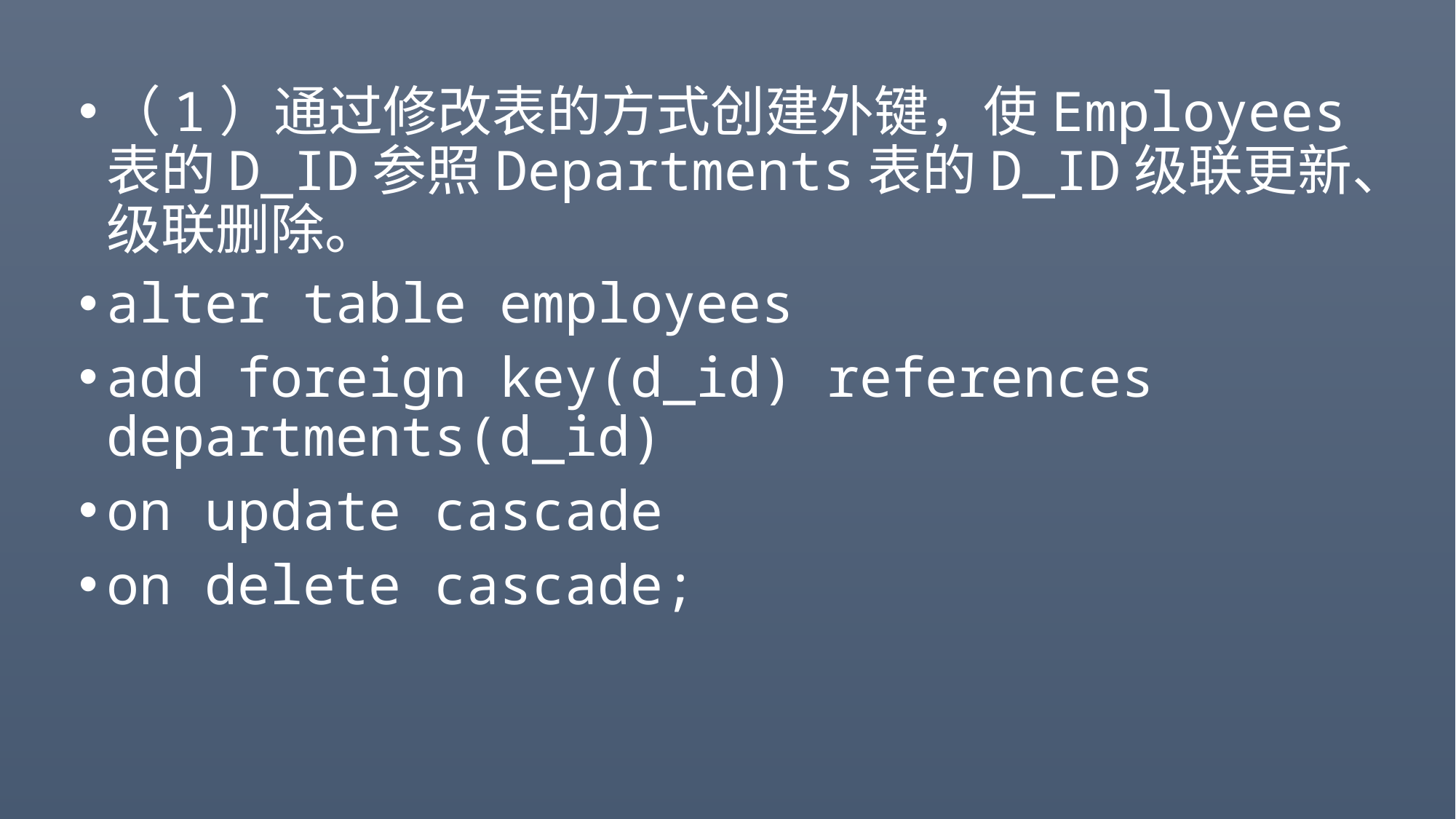

#
（1）通过修改表的方式创建外键，使Employees表的D_ID参照Departments表的D_ID级联更新、级联删除。
alter table employees
add foreign key(d_id) references departments(d_id)
on update cascade
on delete cascade;